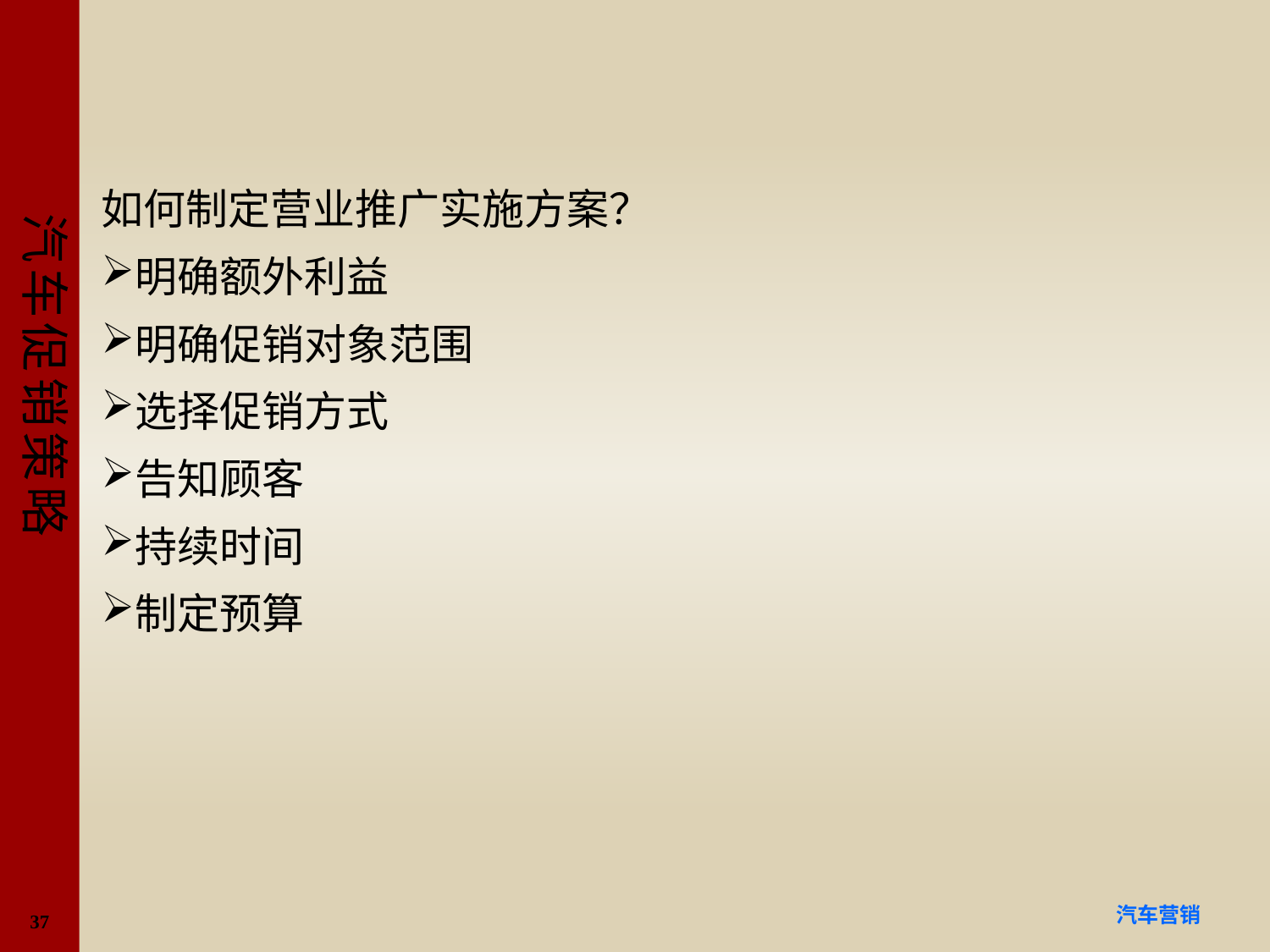

#
如何制定营业推广实施方案？
明确额外利益
明确促销对象范围
选择促销方式
告知顾客
持续时间
制定预算

37